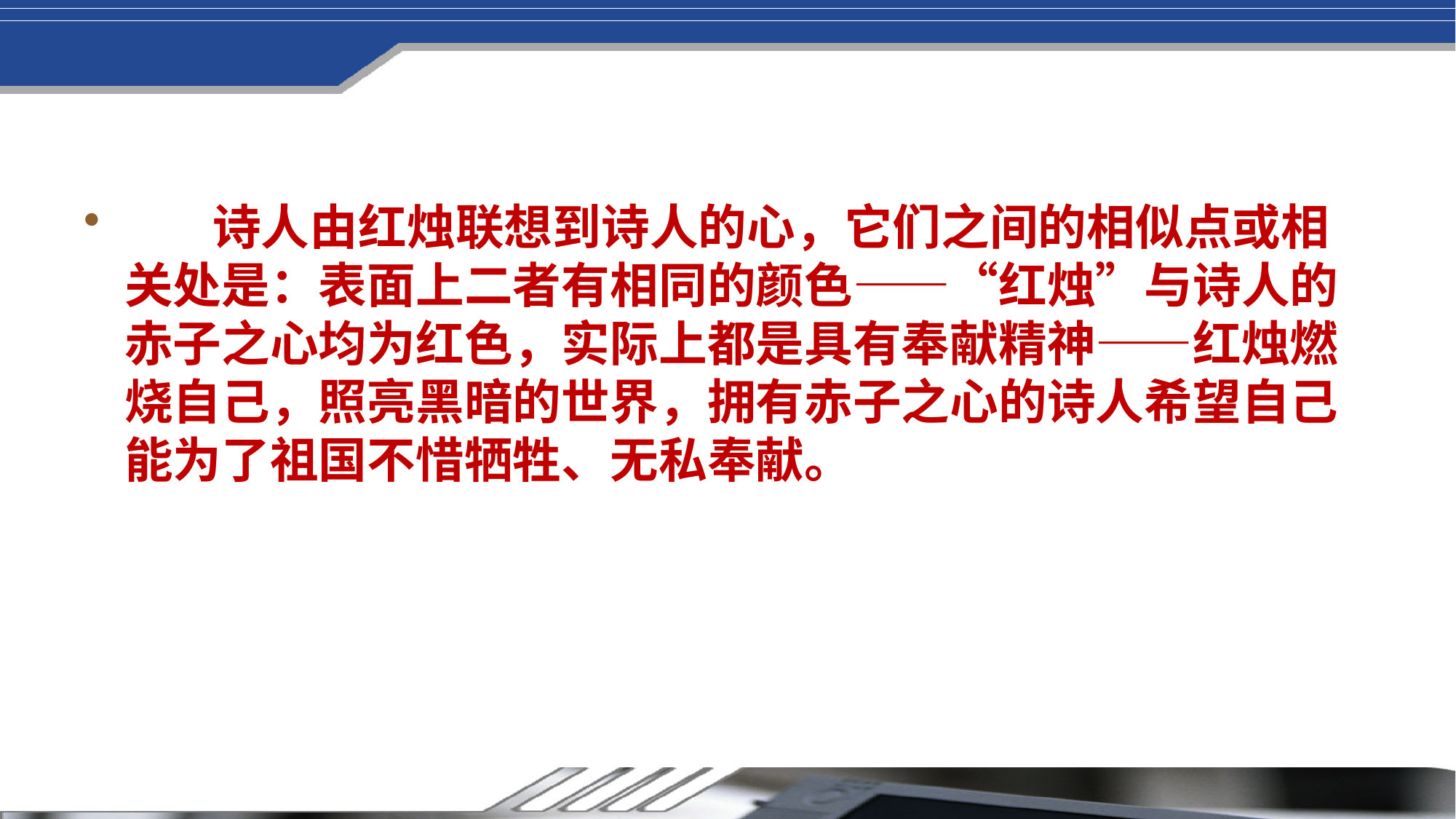

#
       诗人由红烛联想到诗人的心，它们之间的相似点或相关处是：表面上二者有相同的颜色——“红烛”与诗人的赤子之心均为红色，实际上都是具有奉献精神——红烛燃烧自己，照亮黑暗的世界，拥有赤子之心的诗人希望自己能为了祖国不惜牺牲、无私奉献。